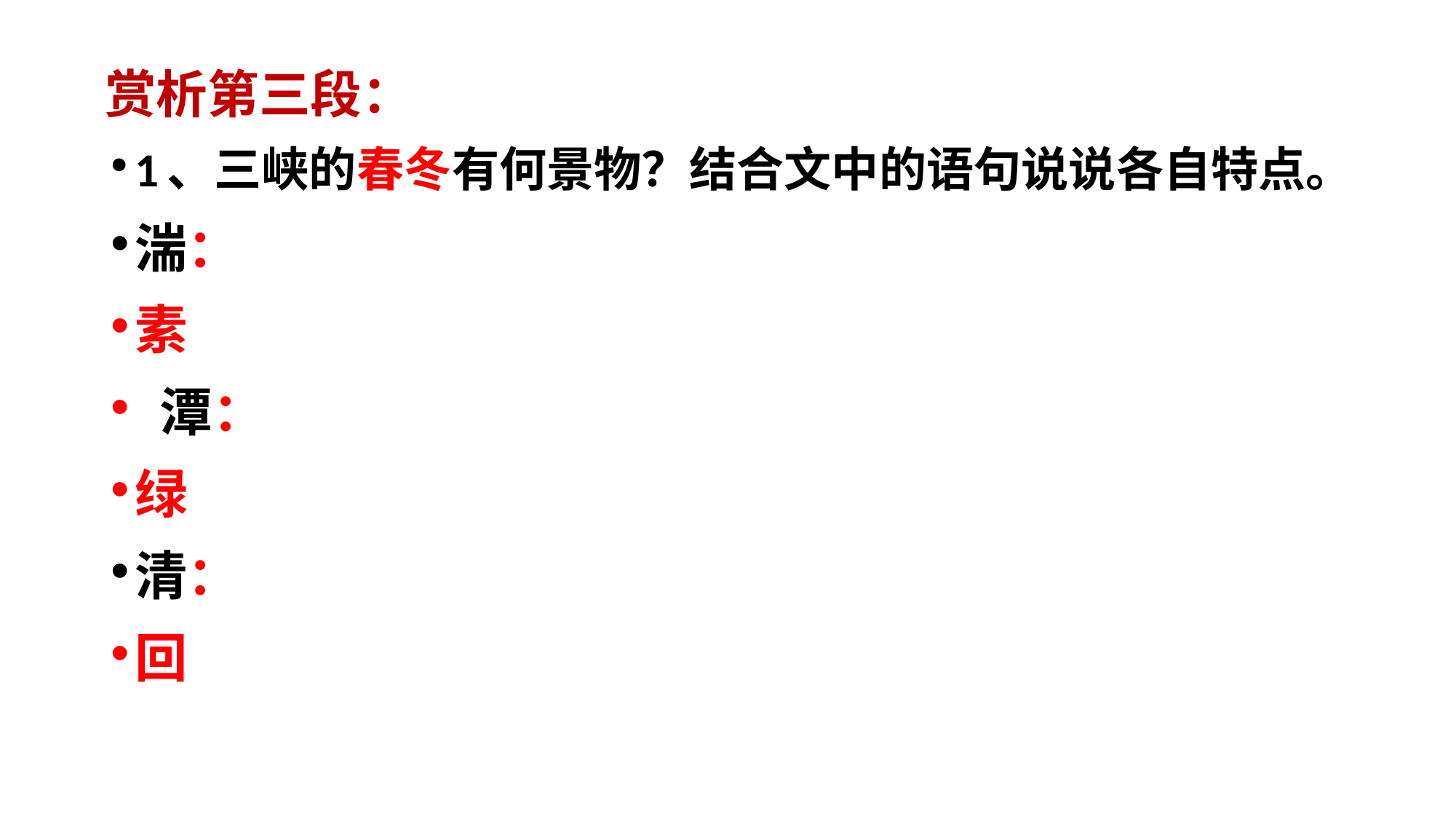

赏析第三段：
1、三峡的春冬有何景物？结合文中的语句说说各自特点。
湍：
素
 潭：
绿
清：
回